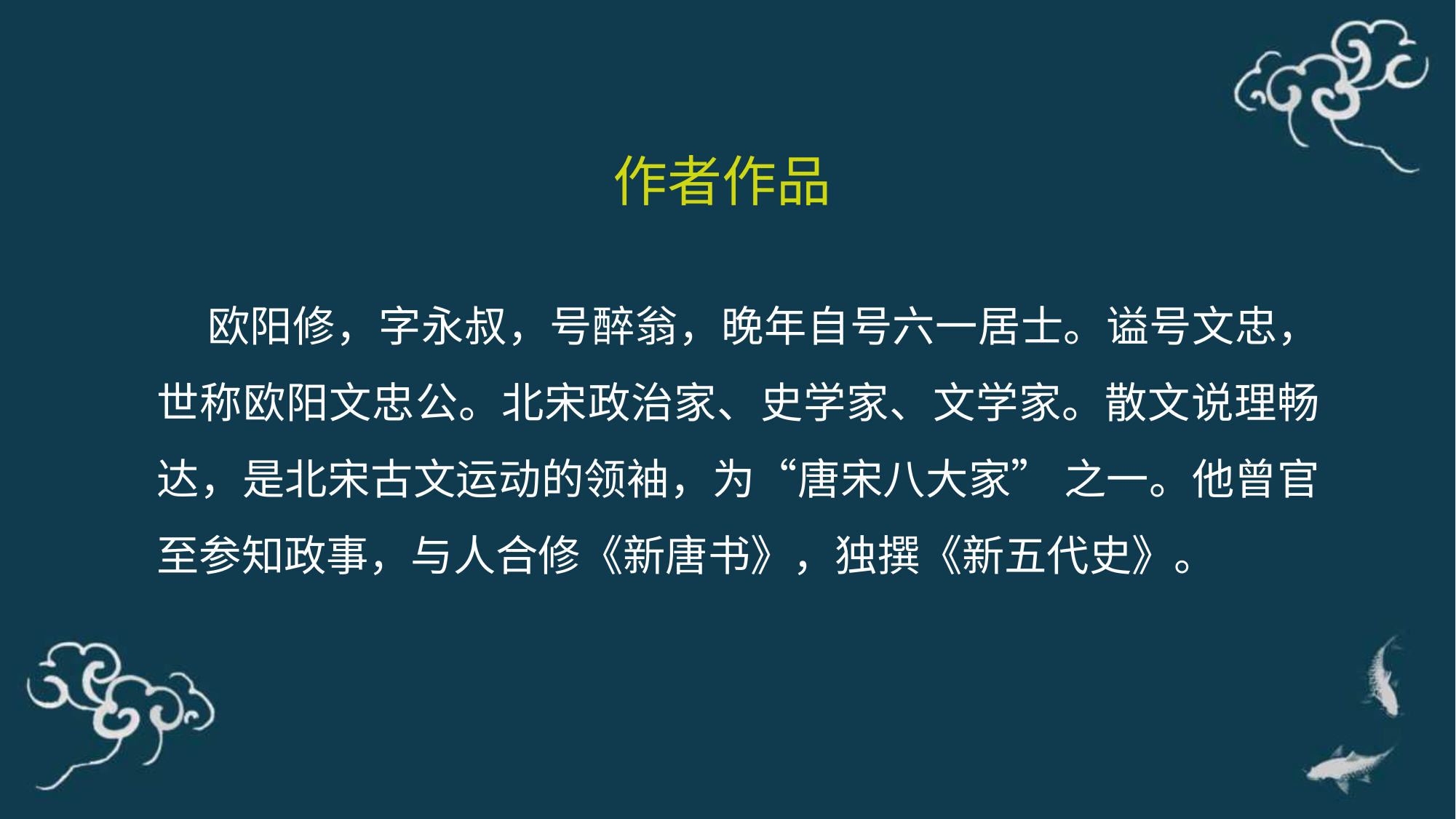

作者作品
    欧阳修，字永叔，号醉翁，晚年自号六一居士。谥号文忠，世称欧阳文忠公。北宋政治家、史学家、文学家。散文说理畅达，是北宋古文运动的领袖，为“唐宋八大家” 之一。他曾官至参知政事，与人合修《新唐书》，独撰《新五代史》。